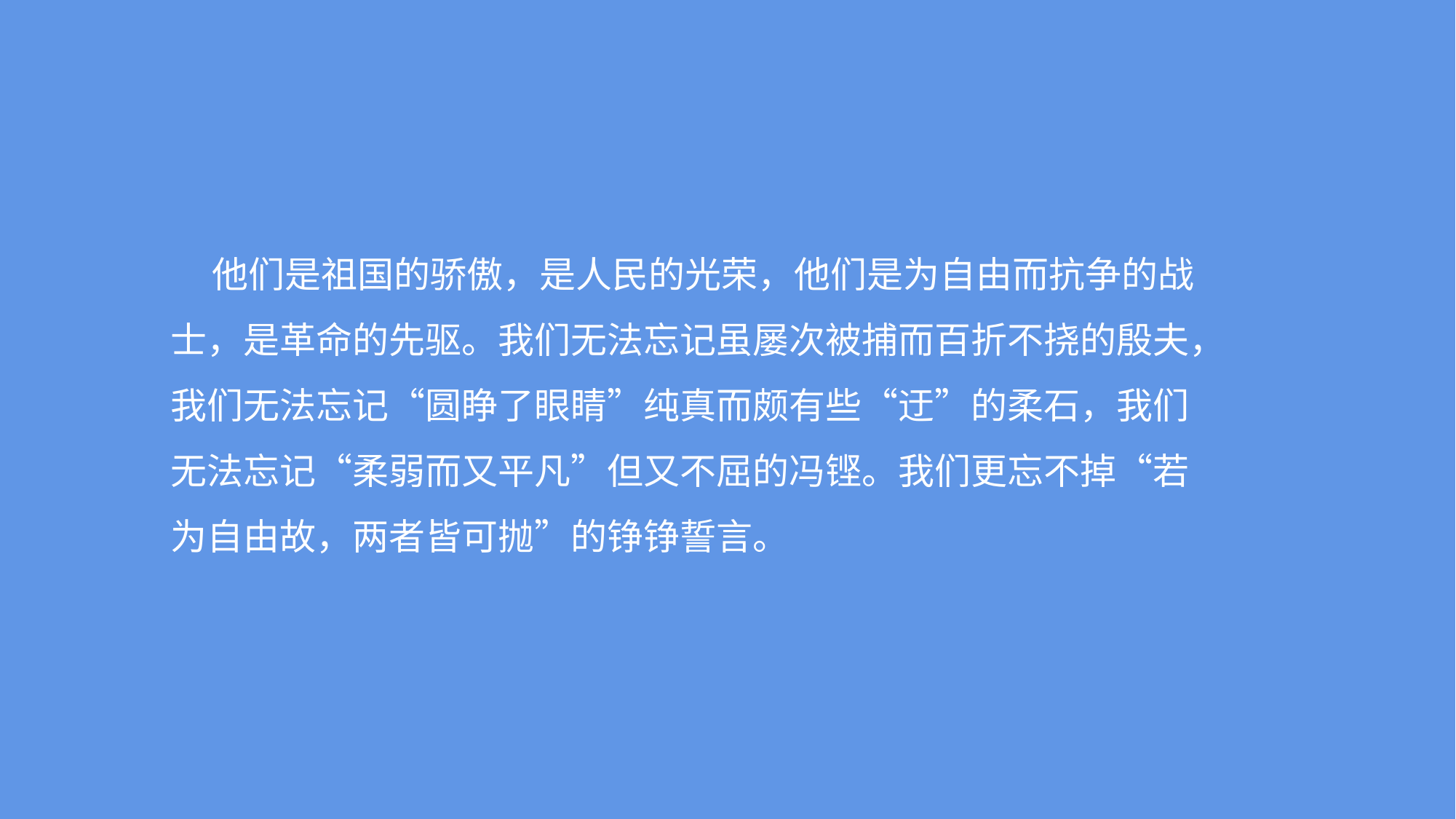

他们是祖国的骄傲，是人民的光荣，他们是为自由而抗争的战士，是革命的先驱。我们无法忘记虽屡次被捕而百折不挠的殷夫，我们无法忘记“圆睁了眼睛”纯真而颇有些“迂”的柔石，我们无法忘记“柔弱而又平凡”但又不屈的冯铿。我们更忘不掉“若为自由故，两者皆可抛”的铮铮誓言。